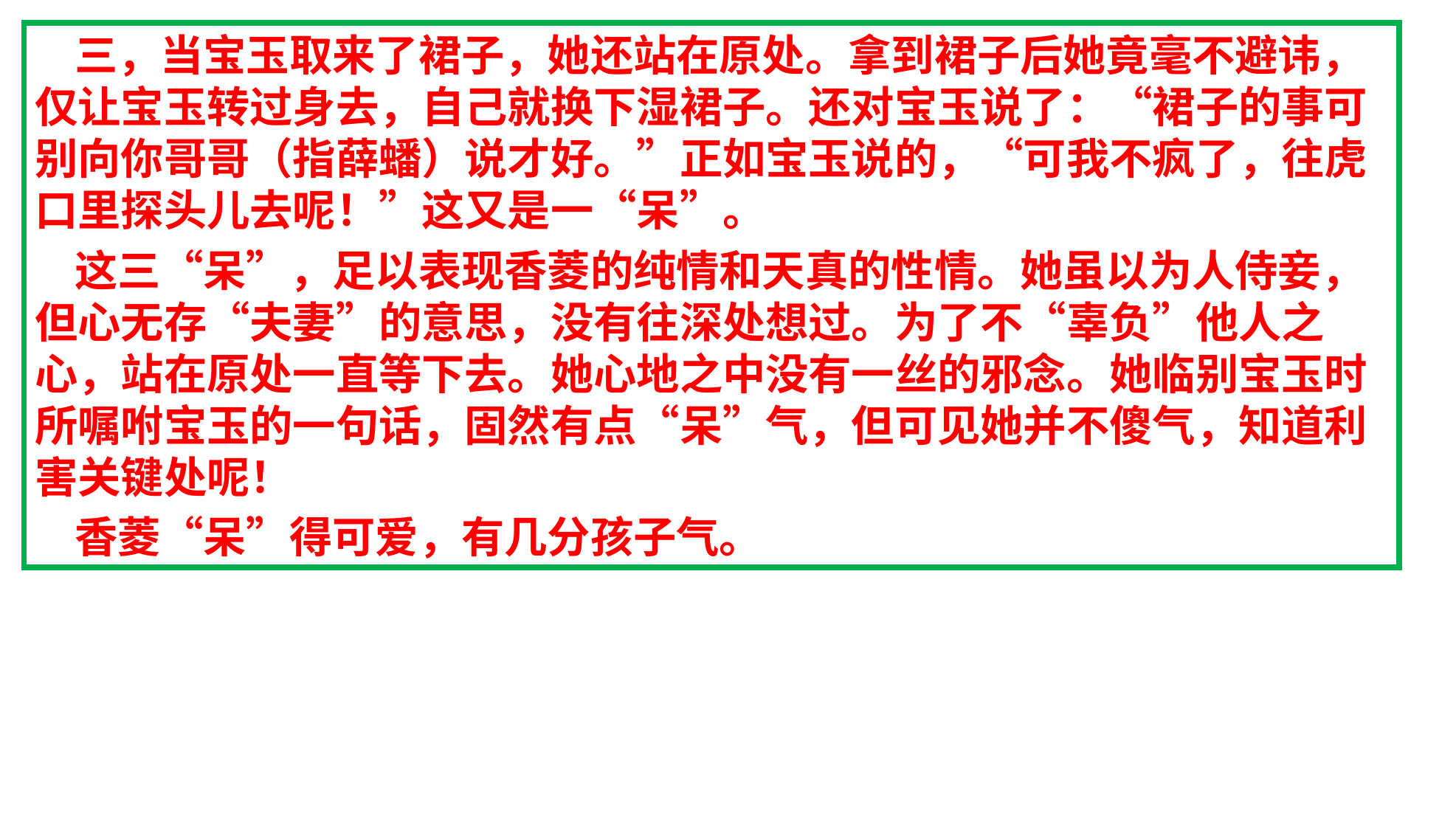

三，当宝玉取来了裙子，她还站在原处。拿到裙子后她竟毫不避讳，仅让宝玉转过身去，自己就换下湿裙子。还对宝玉说了：“裙子的事可别向你哥哥（指薛蟠）说才好。”正如宝玉说的，“可我不疯了，往虎口里探头儿去呢！”这又是一“呆”。
   这三“呆”，足以表现香菱的纯情和天真的性情。她虽以为人侍妾，但心无存“夫妻”的意思，没有往深处想过。为了不“辜负”他人之心，站在原处一直等下去。她心地之中没有一丝的邪念。她临别宝玉时所嘱咐宝玉的一句话，固然有点“呆”气，但可见她并不傻气，知道利害关键处呢！
   香菱“呆”得可爱，有几分孩子气。